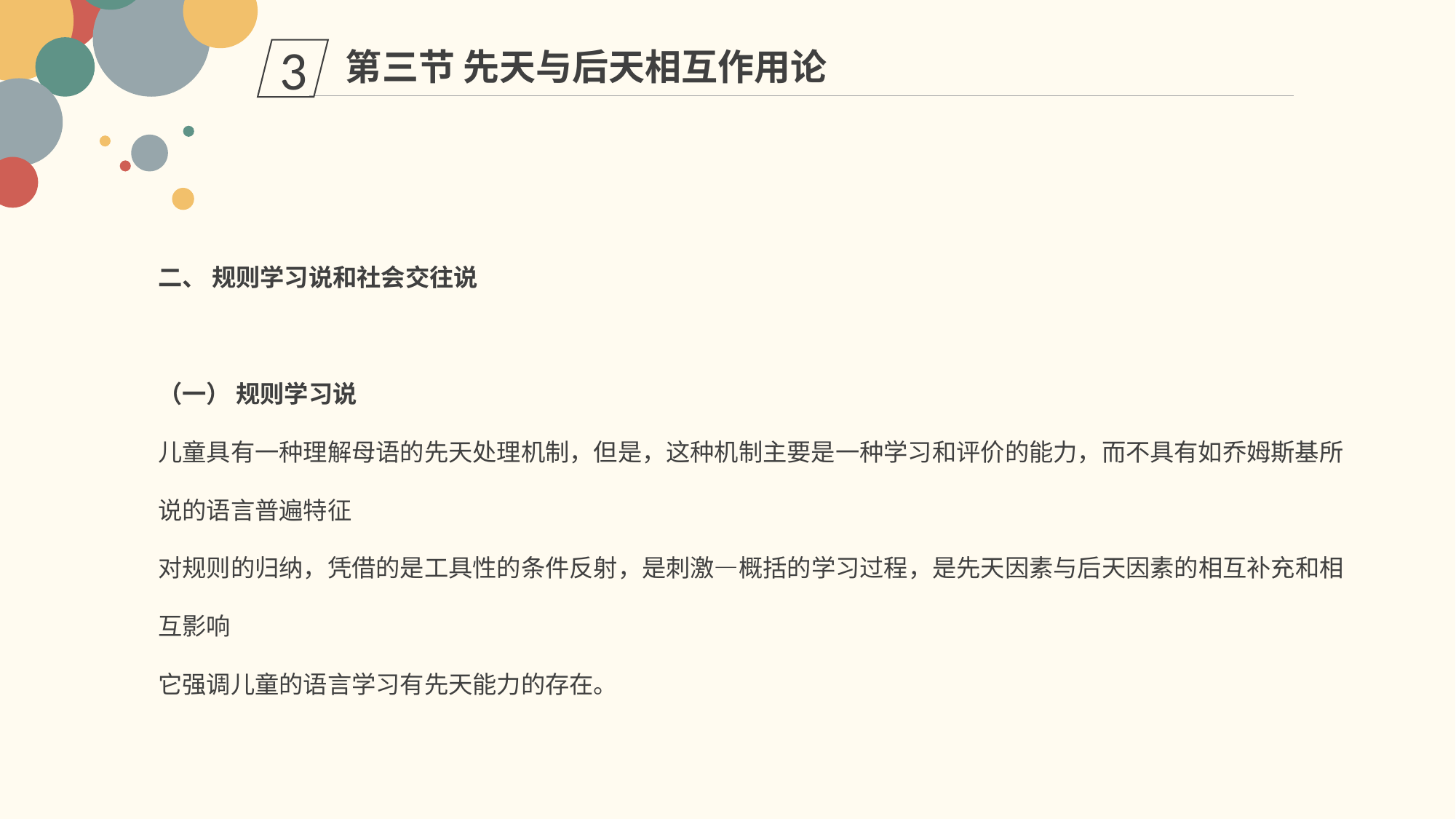

第三节 先天与后天相互作用论
3
二、 规则学习说和社会交往说

（一） 规则学习说
儿童具有一种理解母语的先天处理机制，但是，这种机制主要是一种学习和评价的能力，而不具有如乔姆斯基所说的语言普遍特征
对规则的归纳，凭借的是工具性的条件反射，是刺激—概括的学习过程，是先天因素与后天因素的相互补充和相互影响
它强调儿童的语言学习有先天能力的存在。